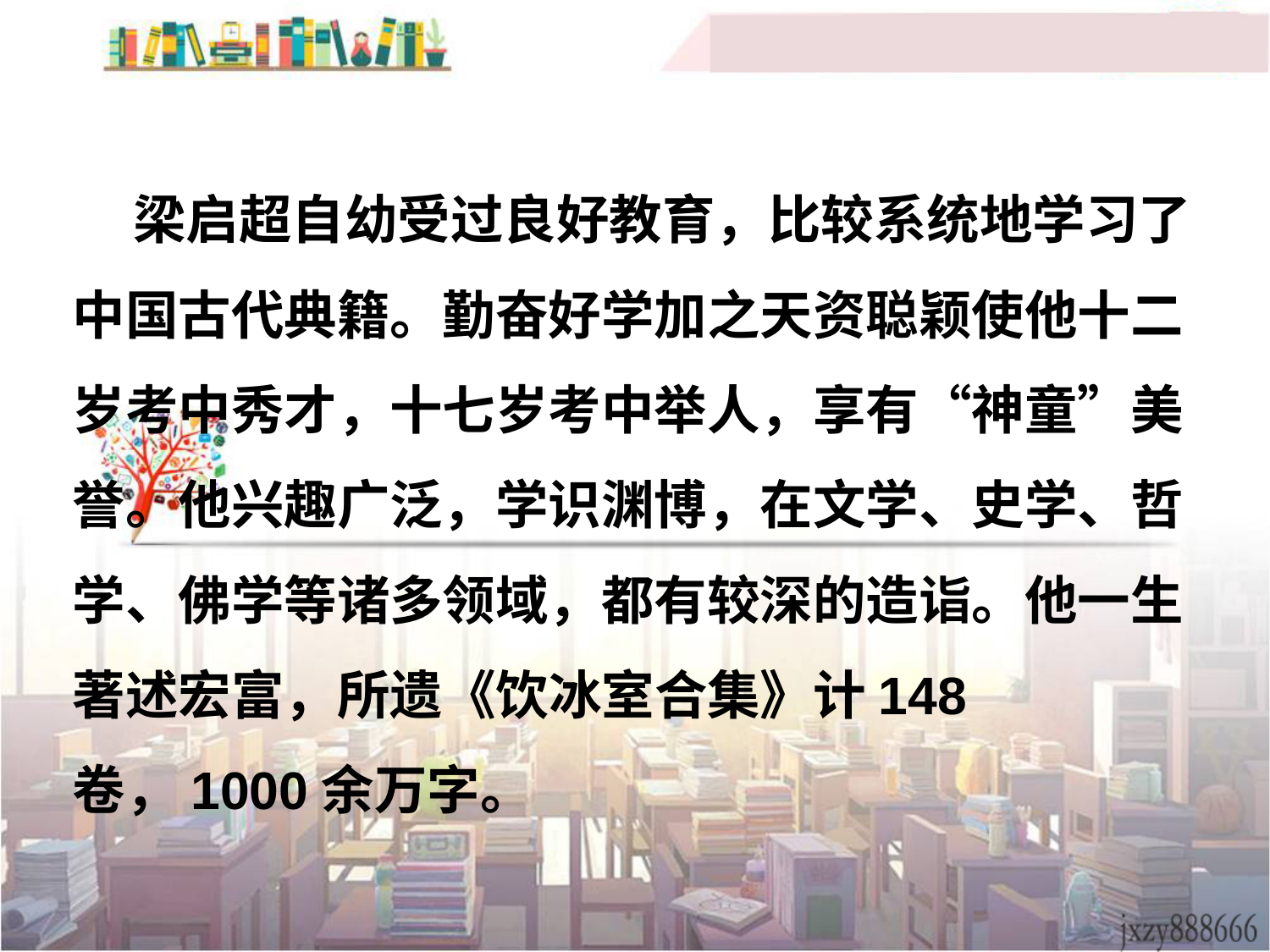

梁启超自幼受过良好教育，比较系统地学习了中国古代典籍。勤奋好学加之天资聪颖使他十二岁考中秀才，十七岁考中举人，享有“神童”美誉。他兴趣广泛，学识渊博，在文学、史学、哲学、佛学等诸多领域，都有较深的造诣。他一生著述宏富，所遗《饮冰室合集》计148卷，1000余万字。